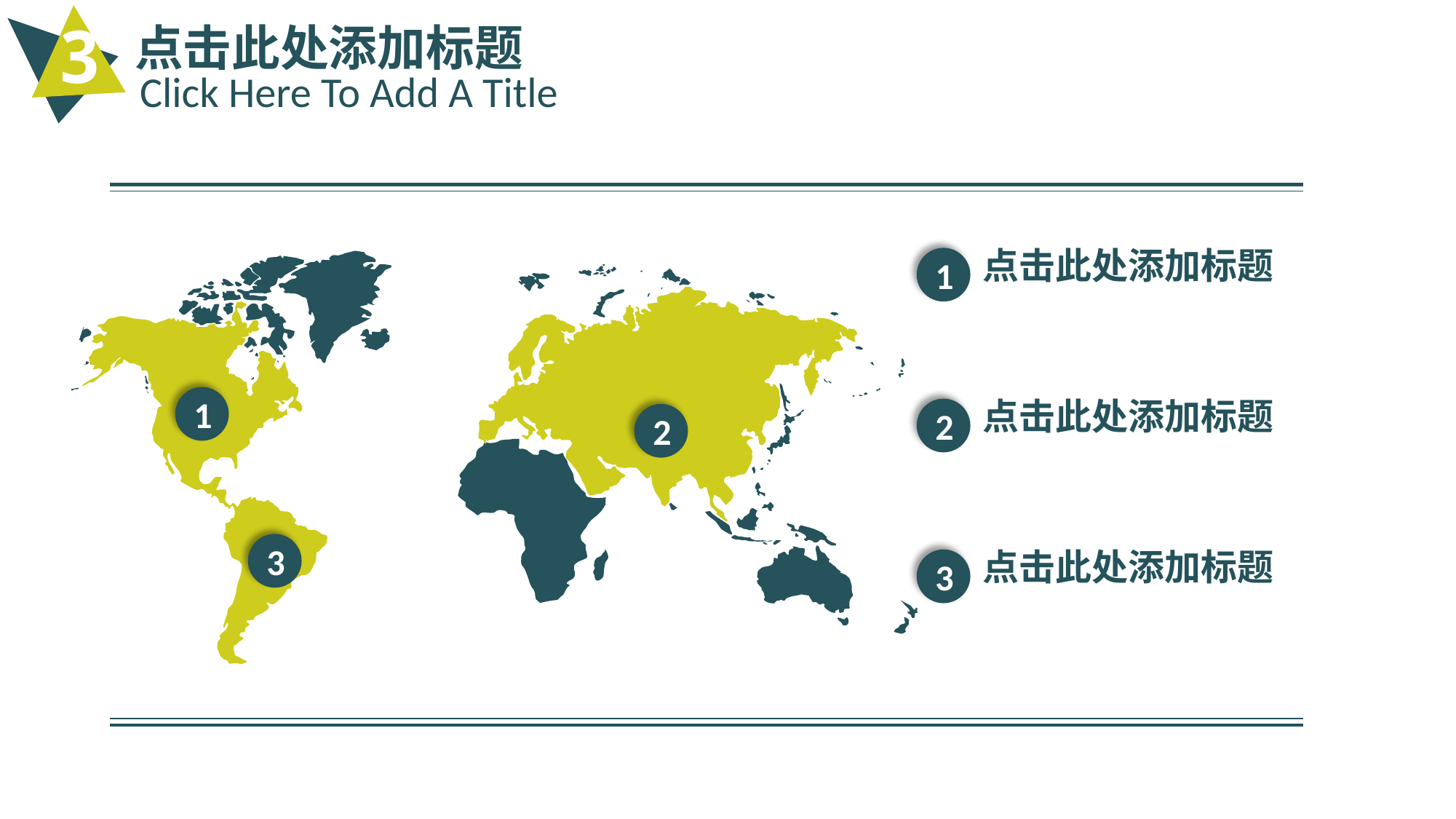

3
点击此处添加标题
Click Here To Add A Title
点击此处添加标题
1

1
点击此处添加标题
2
2
3
点击此处添加标题
3